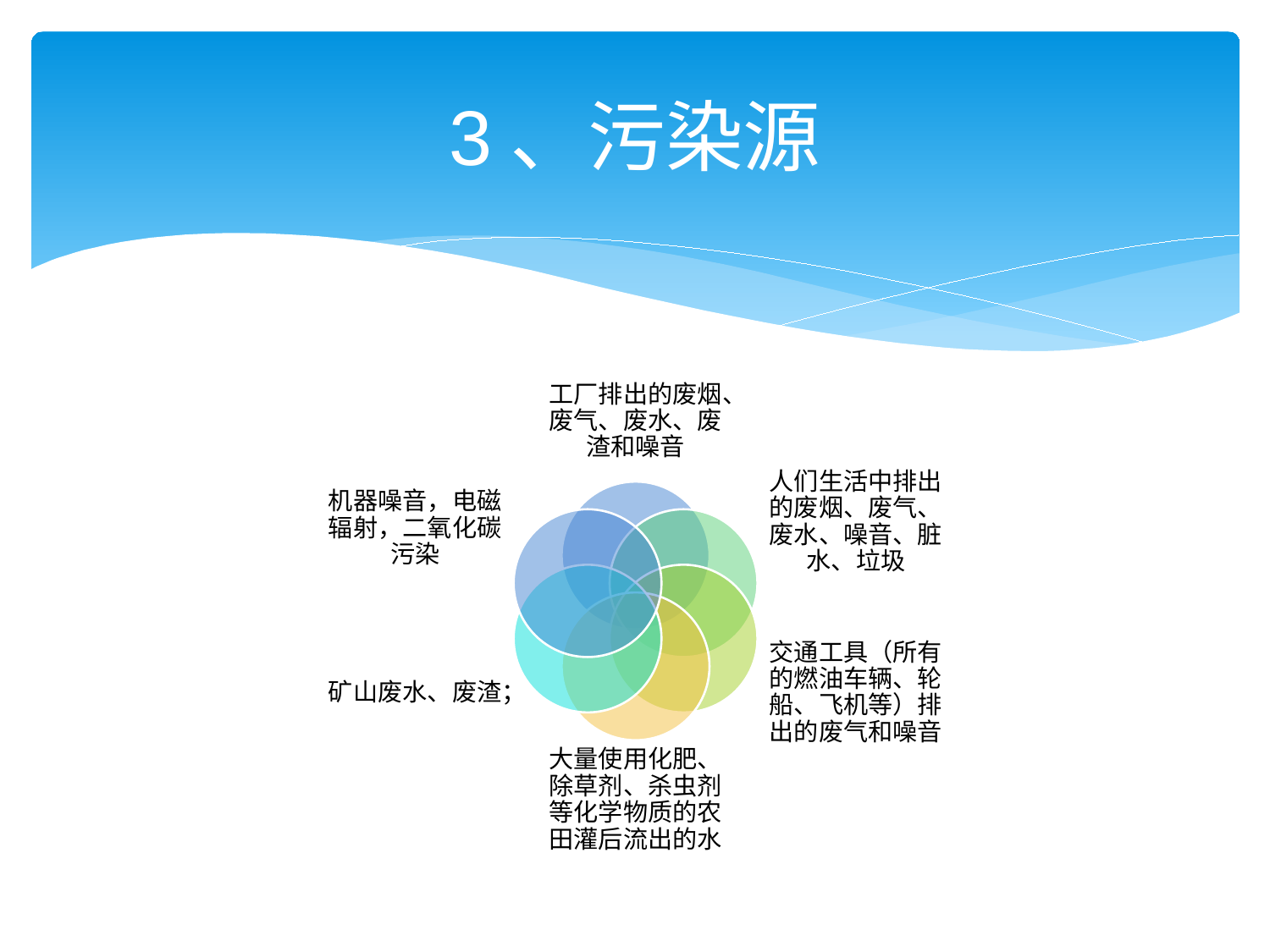

# 3、污染源
工厂排出的废烟、废气、废水、废渣和噪音
人们生活中排出的废烟、废气、废水、噪音、脏水、垃圾
交通工具（所有的燃油车辆、轮船、飞机等）排出的废气和噪音
大量使用化肥、除草剂、杀虫剂等化学物质的农田灌后流出的水
矿山废水、废渣；
机器噪音，电磁辐射，二氧化碳污染